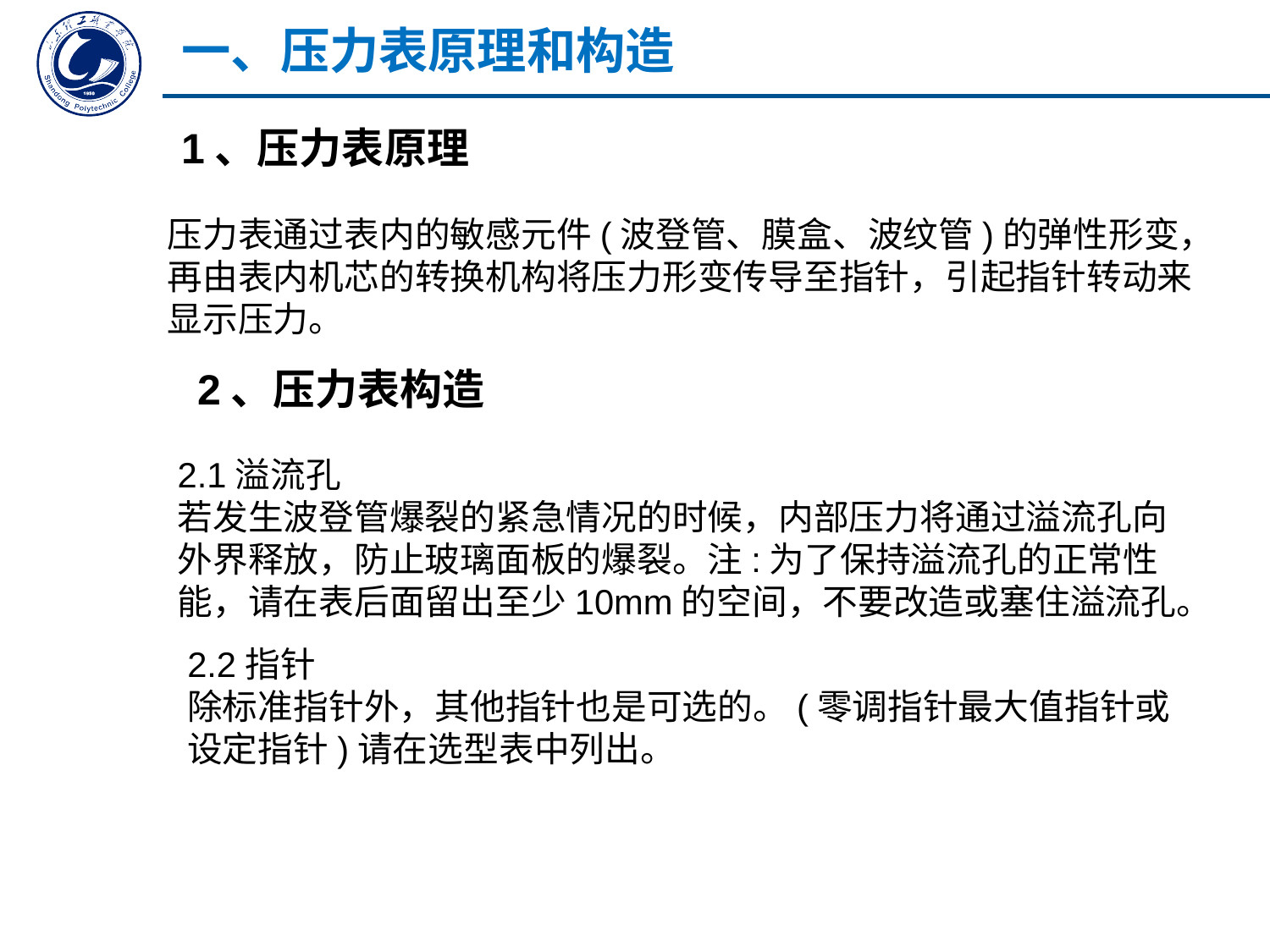

一、压力表原理和构造
1、压力表原理
压力表通过表内的敏感元件(波登管、膜盒、波纹管)的弹性形变，再由表内机芯的转换机构将压力形变传导至指针，引起指针转动来显示压力。
2、压力表构造
2.1溢流孔
若发生波登管爆裂的紧急情况的时候，内部压力将通过溢流孔向外界释放，防止玻璃面板的爆裂。注:为了保持溢流孔的正常性能，请在表后面留出至少10mm的空间，不要改造或塞住溢流孔。

2.2指针
除标准指针外，其他指针也是可选的。(零调指针最大值指针或设定指针)请在选型表中列出。